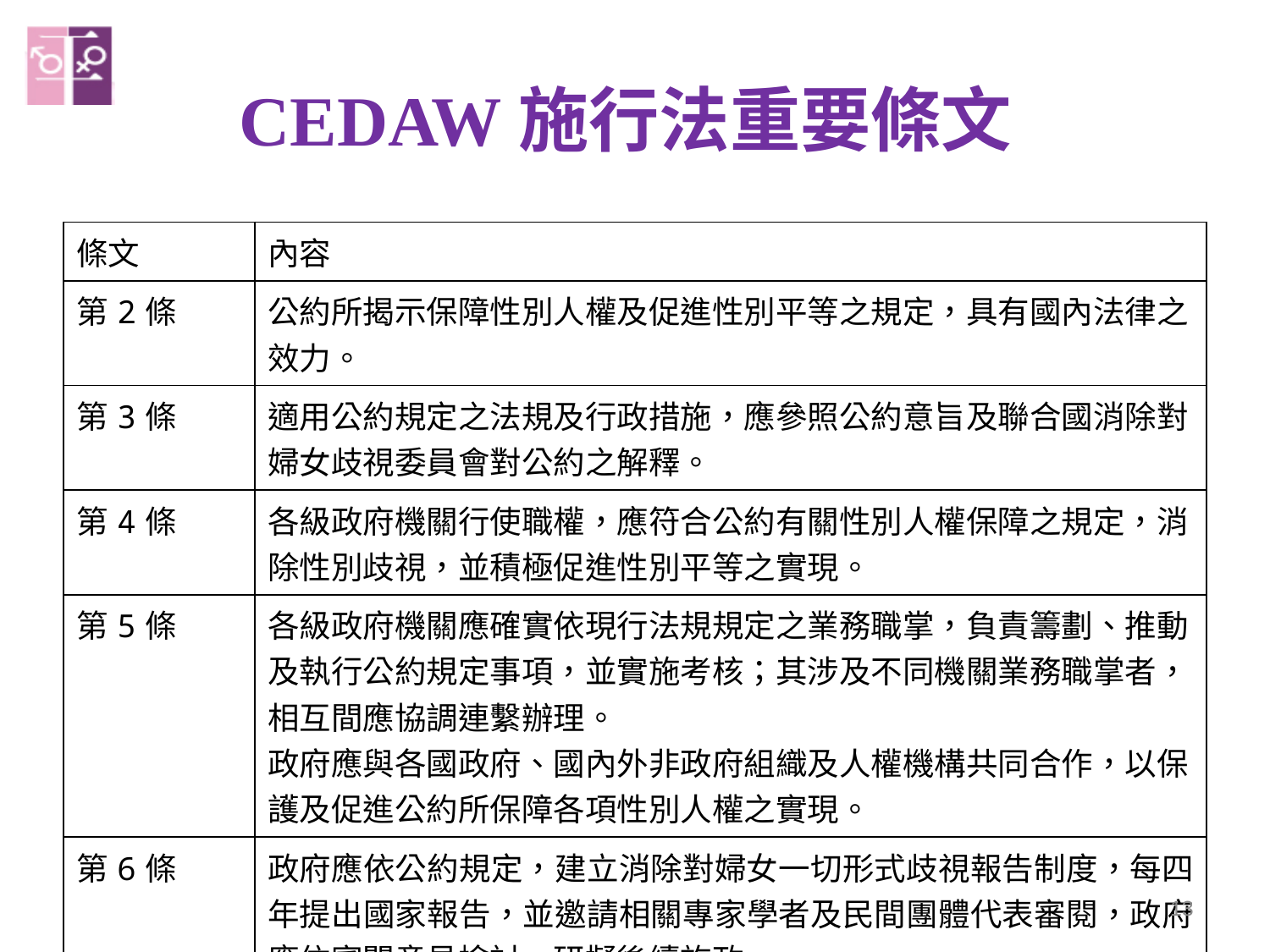

# CEDAW施行法重要條文
| 條文 | 內容 |
| --- | --- |
| 第2條 | 公約所揭示保障性別人權及促進性別平等之規定，具有國內法律之效力。 |
| 第3條 | 適用公約規定之法規及行政措施，應參照公約意旨及聯合國消除對婦女歧視委員會對公約之解釋。 |
| 第4條 | 各級政府機關行使職權，應符合公約有關性別人權保障之規定，消除性別歧視，並積極促進性別平等之實現。 |
| 第5條 | 各級政府機關應確實依現行法規規定之業務職掌，負責籌劃、推動及執行公約規定事項，並實施考核；其涉及不同機關業務職掌者，相互間應協調連繫辦理。 政府應與各國政府、國內外非政府組織及人權機構共同合作，以保護及促進公約所保障各項性別人權之實現。 |
| 第6條 | 政府應依公約規定，建立消除對婦女一切形式歧視報告制度，每四年提出國家報告，並邀請相關專家學者及民間團體代表審閱，政府應依審閱意見檢討、研擬後續施政。 |
13